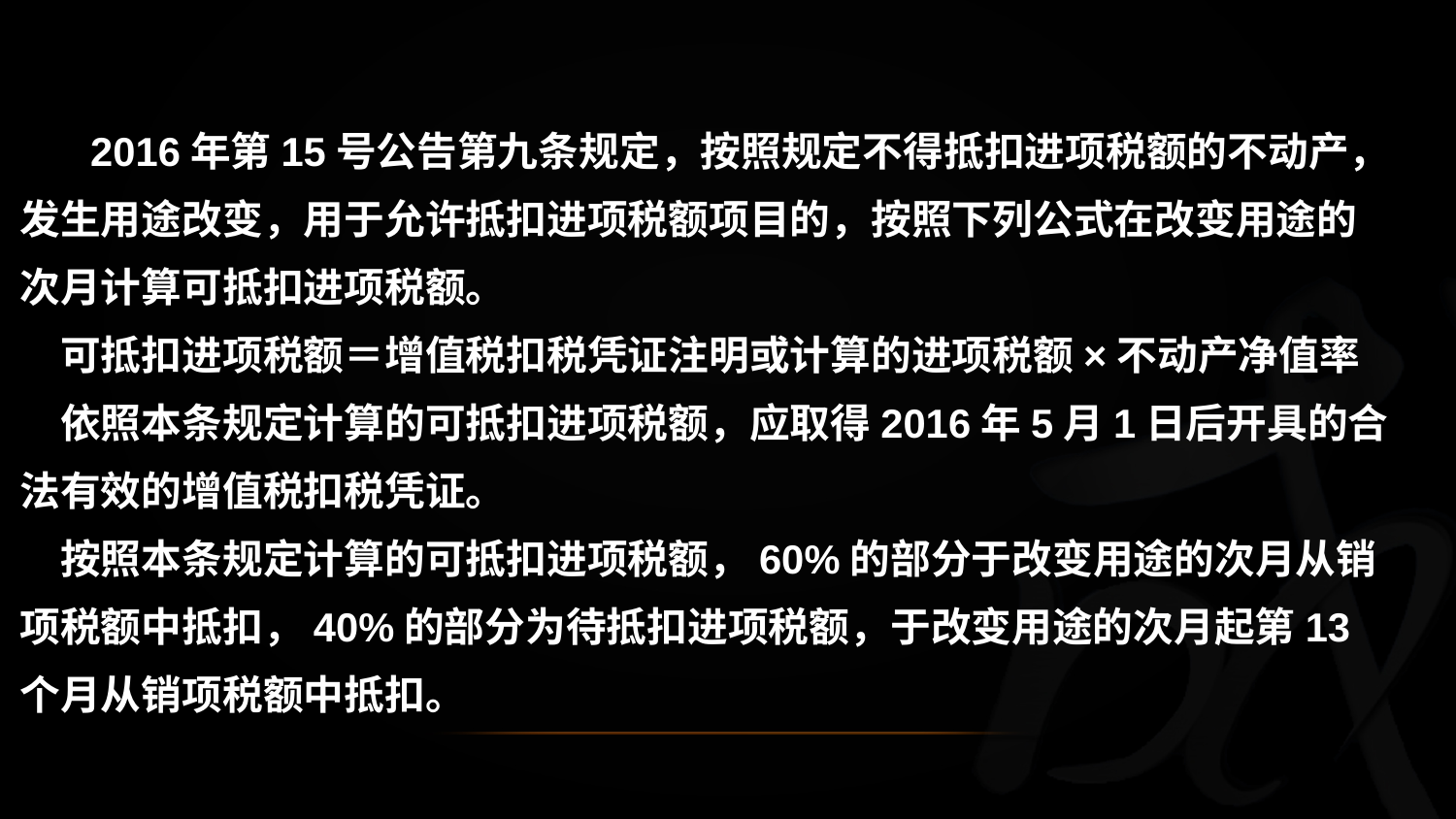

2016年第15号公告第九条规定，按照规定不得抵扣进项税额的不动产，发生用途改变，用于允许抵扣进项税额项目的，按照下列公式在改变用途的次月计算可抵扣进项税额。
　可抵扣进项税额＝增值税扣税凭证注明或计算的进项税额×不动产净值率
　依照本条规定计算的可抵扣进项税额，应取得2016年5月1日后开具的合法有效的增值税扣税凭证。
　按照本条规定计算的可抵扣进项税额，60%的部分于改变用途的次月从销项税额中抵扣，40%的部分为待抵扣进项税额，于改变用途的次月起第13个月从销项税额中抵扣。